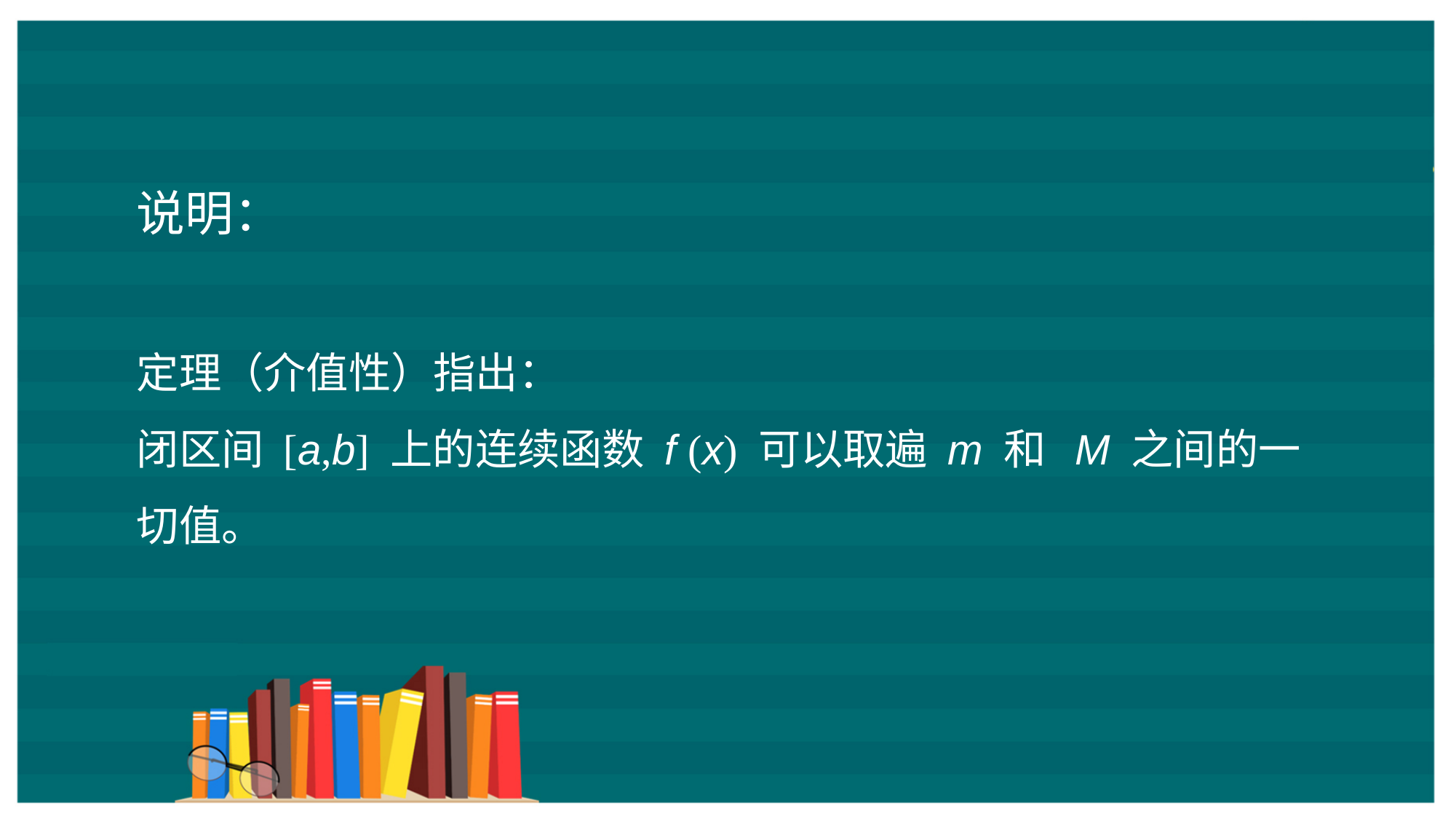

说明：
定理（介值性）指出：
闭区间 [a,b] 上的连续函数 f (x) 可以取遍 m 和  M 之间的一切值。